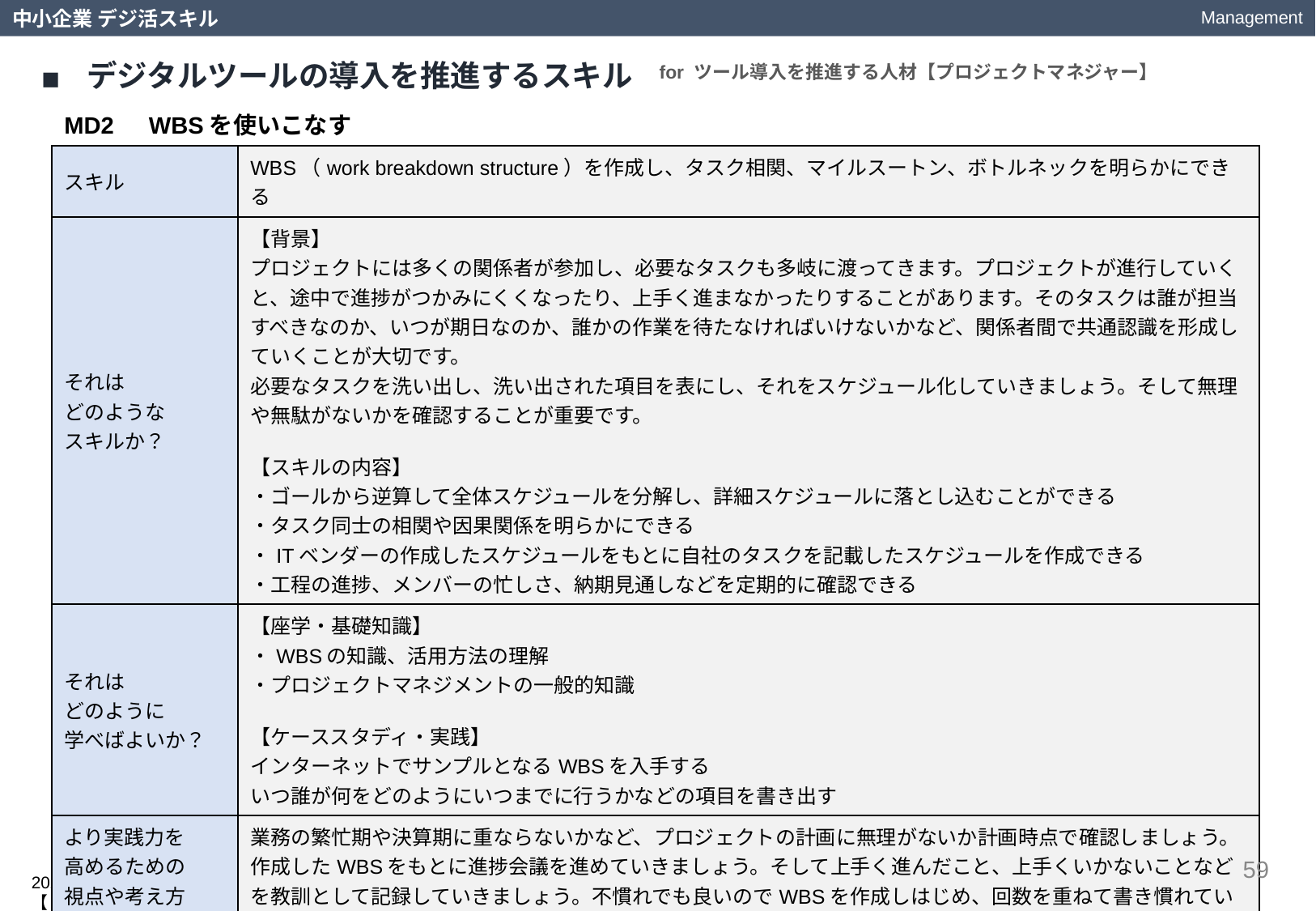

Management
中小企業 デジ活スキル
デジタルツールの導入を推進するスキル
for ツール導入を推進する人材【プロジェクトマネジャー】
MD2　WBSを使いこなす
| スキル | WBS（work breakdown structure）を作成し、タスク相関、マイルスートン、ボトルネックを明らかにできる |
| --- | --- |
| それは どのような スキルか？ | 【背景】 プロジェクトには多くの関係者が参加し、必要なタスクも多岐に渡ってきます。プロジェクトが進行していくと、途中で進捗がつかみにくくなったり、上手く進まなかったりすることがあります。そのタスクは誰が担当すべきなのか、いつが期日なのか、誰かの作業を待たなければいけないかなど、関係者間で共通認識を形成していくことが大切です。 必要なタスクを洗い出し、洗い出された項目を表にし、それをスケジュール化していきましょう。そして無理や無駄がないかを確認することが重要です。 【スキルの内容】 ・ゴールから逆算して全体スケジュールを分解し、詳細スケジュールに落とし込むことができる ・タスク同士の相関や因果関係を明らかにできる ・ITベンダーの作成したスケジュールをもとに自社のタスクを記載したスケジュールを作成できる ・工程の進捗、メンバーの忙しさ、納期見通しなどを定期的に確認できる |
| それは どのように 学べばよいか？ | 【座学・基礎知識】 ・WBSの知識、活用方法の理解 ・プロジェクトマネジメントの一般的知識 【ケーススタディ・実践】 インターネットでサンプルとなるWBSを入手する いつ誰が何をどのようにいつまでに行うかなどの項目を書き出す |
| より実践力を 高めるための 視点や考え方は？ | 業務の繁忙期や決算期に重ならないかなど、プロジェクトの計画に無理がないか計画時点で確認しましょう。作成したWBSをもとに進捗会議を進めていきましょう。そして上手く進んだこと、上手くいかないことなどを教訓として記録していきましょう。不慣れでも良いのでWBSを作成しはじめ、回数を重ねて書き慣れていきましょう。 |
59